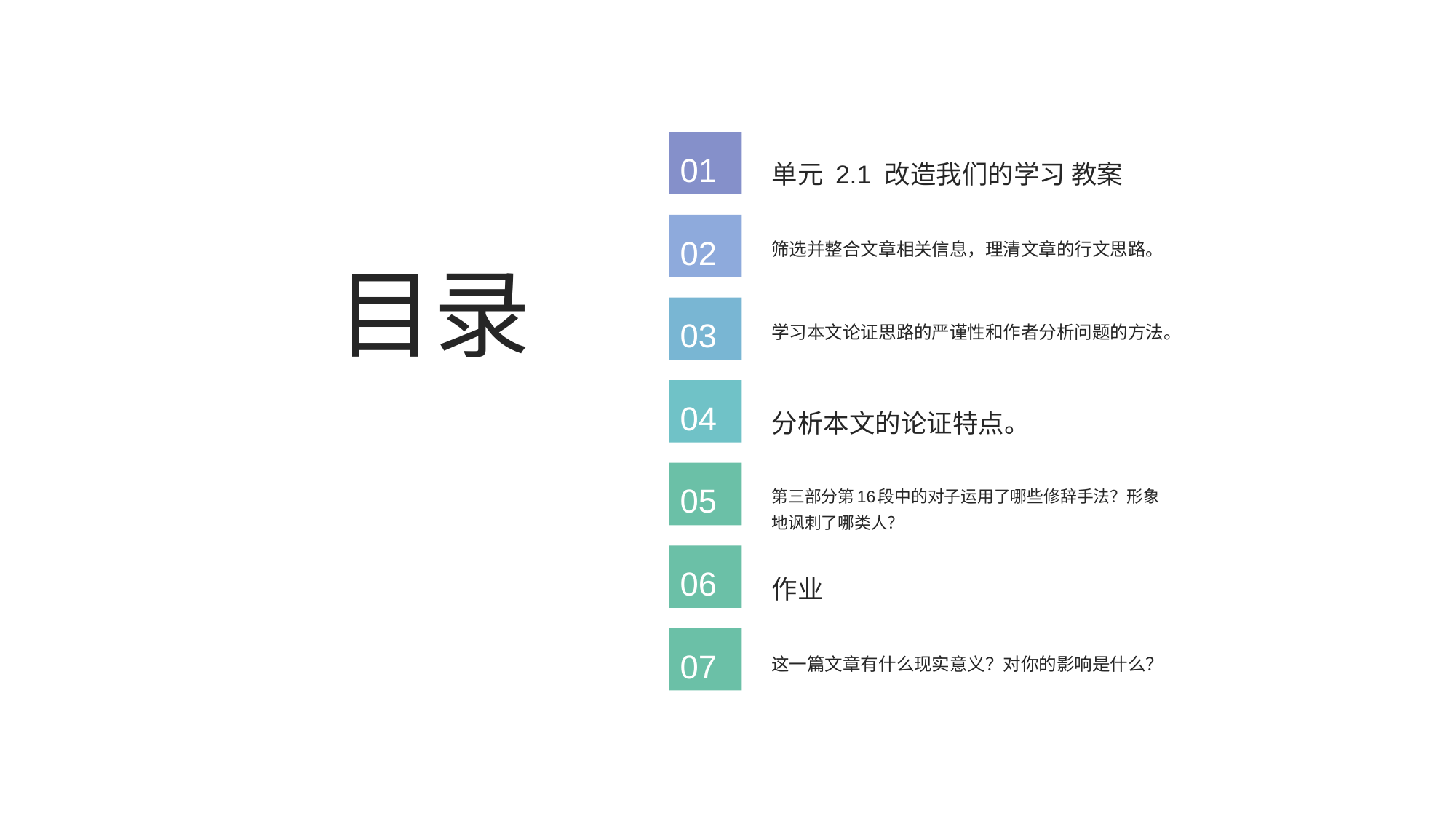

01
单元 2.1 改造我们的学习 教案
目录
02
筛选并整合文章相关信息，理清文章的行文思路。
03
学习本文论证思路的严谨性和作者分析问题的方法。
04
分析本文的论证特点。
05
第三部分第16段中的对子运用了哪些修辞手法？形象地讽刺了哪类人？
06
作业
07
这一篇文章有什么现实意义？对你的影响是什么？